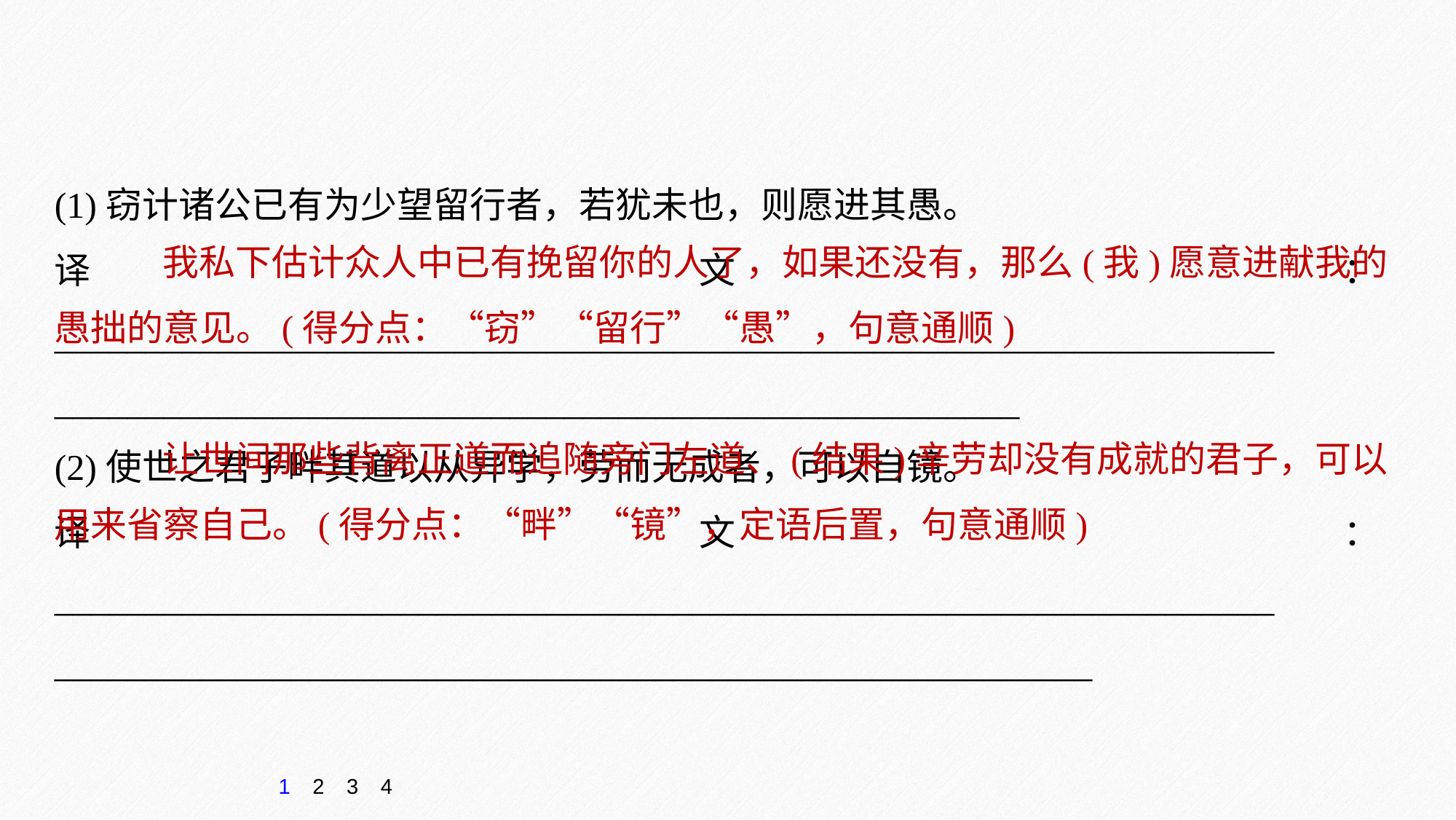

(1)窃计诸公已有为少望留行者，若犹未也，则愿进其愚。
译文：___________________________________________________________________
_____________________________________________________
(2)使世之君子畔其道以从异学，劳而无成者，可以自镜。
译文：___________________________________________________________________
_________________________________________________________
            我私下估计众人中已有挽留你的人了，如果还没有，那么(我)愿意进献我的愚拙的意见。(得分点：“窃”“留行”“愚”，句意通顺)

            让世间那些背离正道而追随旁门左道、(结果)辛劳却没有成就的君子，可以用来省察自己。(得分点：“畔”“镜”，定语后置，句意通顺)
1
2
3
4